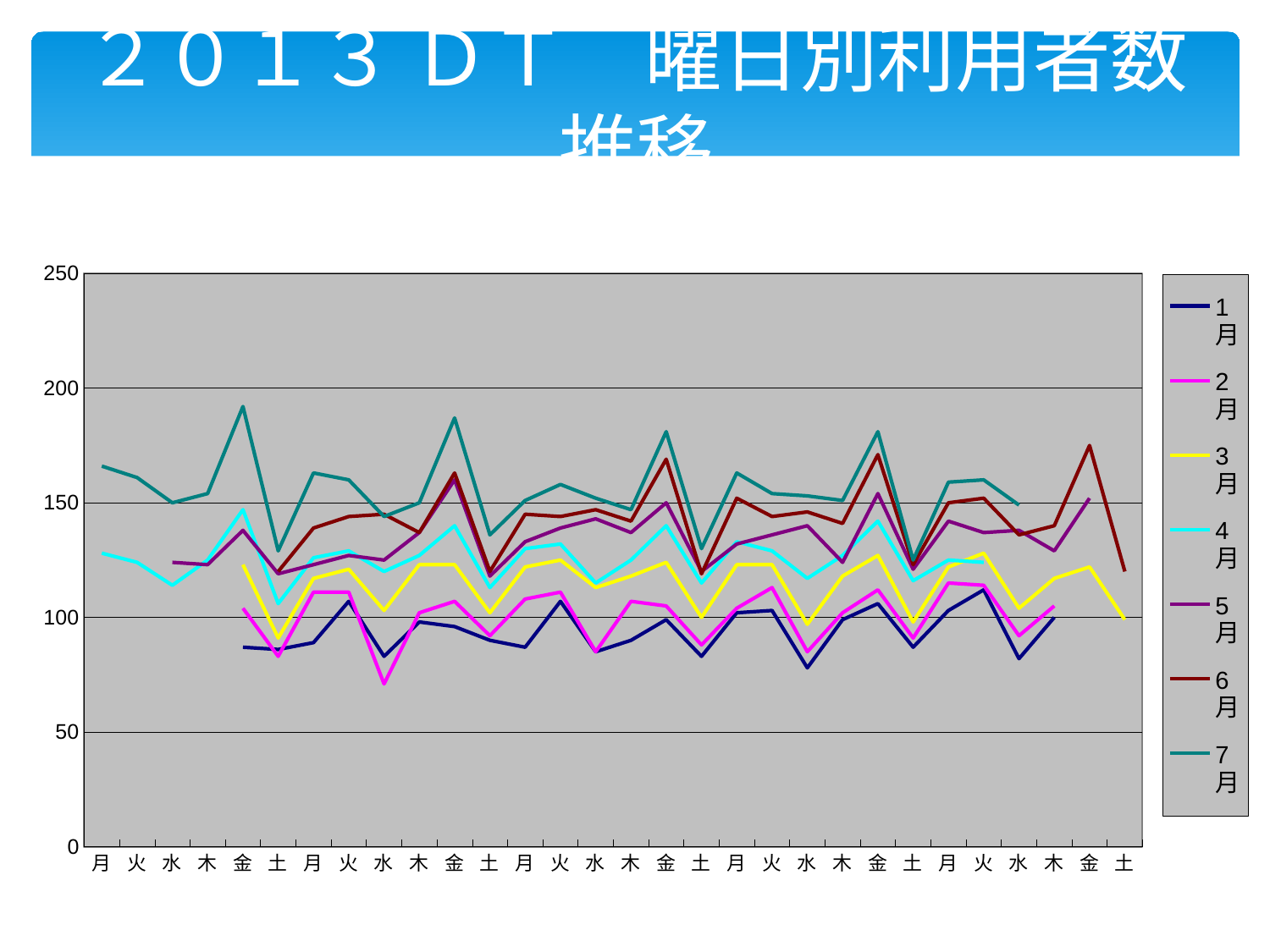

# ２０１３ ＤＴ　曜日別利用者数推移

### Chart

| Category | 1月 | 2月 | 3月 | 4月 | 5月 | 6月 | 7月 |
|---|---|---|---|---|---|---|---|
| 月 | None | None | None | 128.0 | None | None | 166.0 |
| 火 | None | None | None | 124.0 | None | None | 161.0 |
| 水 | None | None | None | 114.0 | 124.0 | None | 150.0 |
| 木 | None | None | None | 125.0 | 123.0 | None | 154.0 |
| 金 | 87.0 | 104.0 | 123.0 | 147.0 | 138.0 | None | 192.0 |
| 土 | 86.0 | 83.0 | 91.0 | 106.0 | 119.0 | 120.0 | 129.0 |
| 月 | 89.0 | 111.0 | 117.0 | 126.0 | 123.0 | 139.0 | 163.0 |
| 火 | 107.0 | 111.0 | 121.0 | 129.0 | 127.0 | 144.0 | 160.0 |
| 水 | 83.0 | 71.0 | 103.0 | 120.0 | 125.0 | 145.0 | 144.0 |
| 木 | 98.0 | 102.0 | 123.0 | 127.0 | 137.0 | 137.0 | 150.0 |
| 金 | 96.0 | 107.0 | 123.0 | 140.0 | 160.0 | 163.0 | 187.0 |
| 土 | 90.0 | 92.0 | 102.0 | 113.0 | 118.0 | 120.0 | 136.0 |
| 月 | 87.0 | 108.0 | 122.0 | 130.0 | 133.0 | 145.0 | 151.0 |
| 火 | 107.0 | 111.0 | 125.0 | 132.0 | 139.0 | 144.0 | 158.0 |
| 水 | 85.0 | 85.0 | 113.0 | 115.0 | 143.0 | 147.0 | 152.0 |
| 木 | 90.0 | 107.0 | 118.0 | 125.0 | 137.0 | 142.0 | 147.0 |
| 金 | 99.0 | 105.0 | 124.0 | 140.0 | 150.0 | 169.0 | 181.0 |
| 土 | 83.0 | 88.0 | 100.0 | 115.0 | 120.0 | 119.0 | 130.0 |
| 月 | 102.0 | 104.0 | 123.0 | 133.0 | 132.0 | 152.0 | 163.0 |
| 火 | 103.0 | 113.0 | 123.0 | 129.0 | 136.0 | 144.0 | 154.0 |
| 水 | 78.0 | 85.0 | 97.0 | 117.0 | 140.0 | 146.0 | 153.0 |
| 木 | 99.0 | 102.0 | 118.0 | 127.0 | 124.0 | 141.0 | 151.0 |
| 金 | 106.0 | 112.0 | 127.0 | 142.0 | 154.0 | 171.0 | 181.0 |
| 土 | 87.0 | 91.0 | 98.0 | 116.0 | 121.0 | 123.0 | 125.0 |
| 月 | 103.0 | 115.0 | 122.0 | 125.0 | 142.0 | 150.0 | 159.0 |
| 火 | 112.0 | 114.0 | 128.0 | 124.0 | 137.0 | 152.0 | 160.0 |
| 水 | 82.0 | 92.0 | 104.0 | None | 138.0 | 136.0 | 149.0 |
| 木 | 100.0 | 105.0 | 117.0 | None | 129.0 | 140.0 | None |
| 金 | None | None | 122.0 | None | 152.0 | 175.0 | None |
| 土 | None | None | 99.0 | None | None | 120.0 | None |